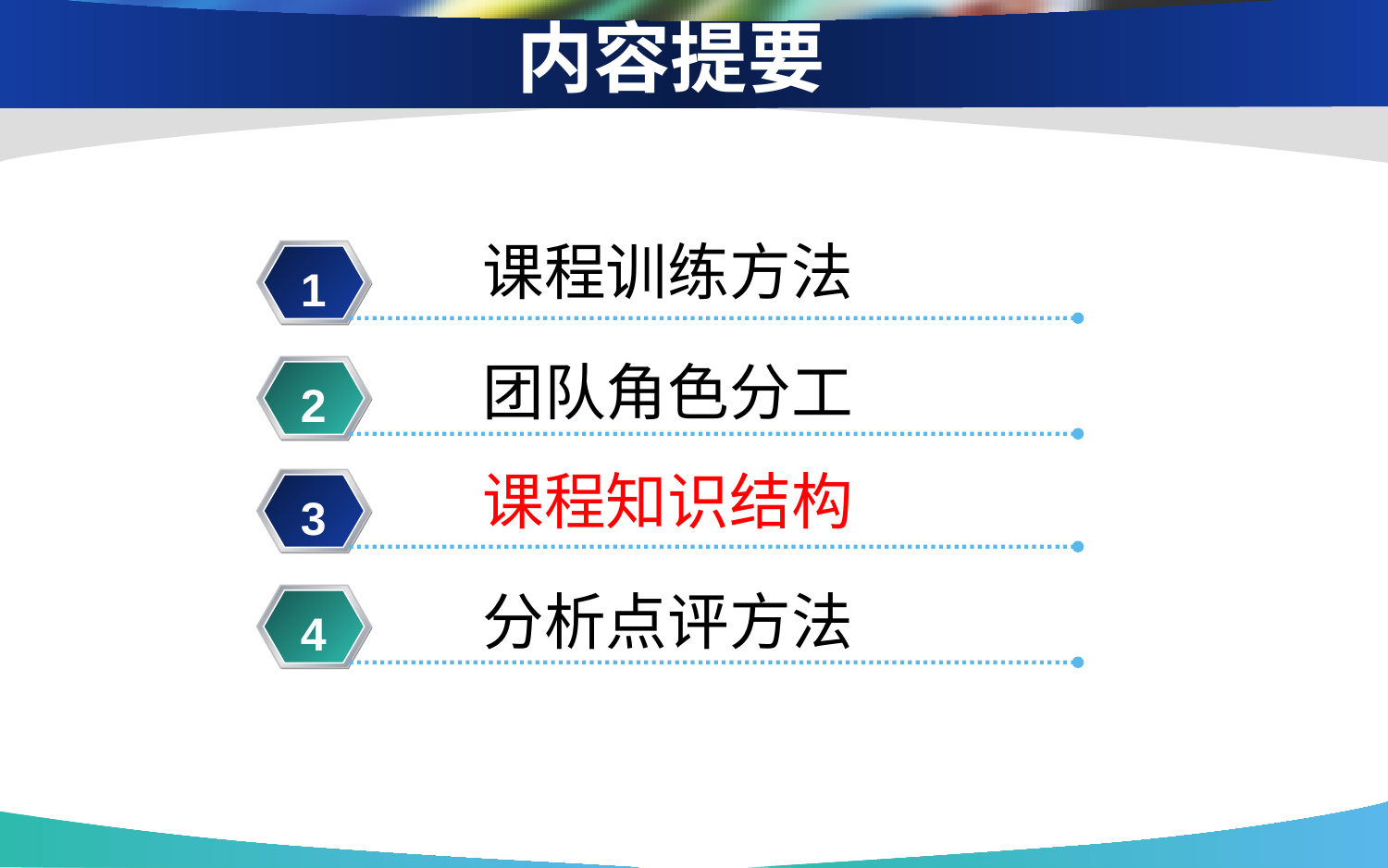

# 内容提要
课程训练方法

1

团队角色分工

2

课程知识结构

3

分析点评方法

4